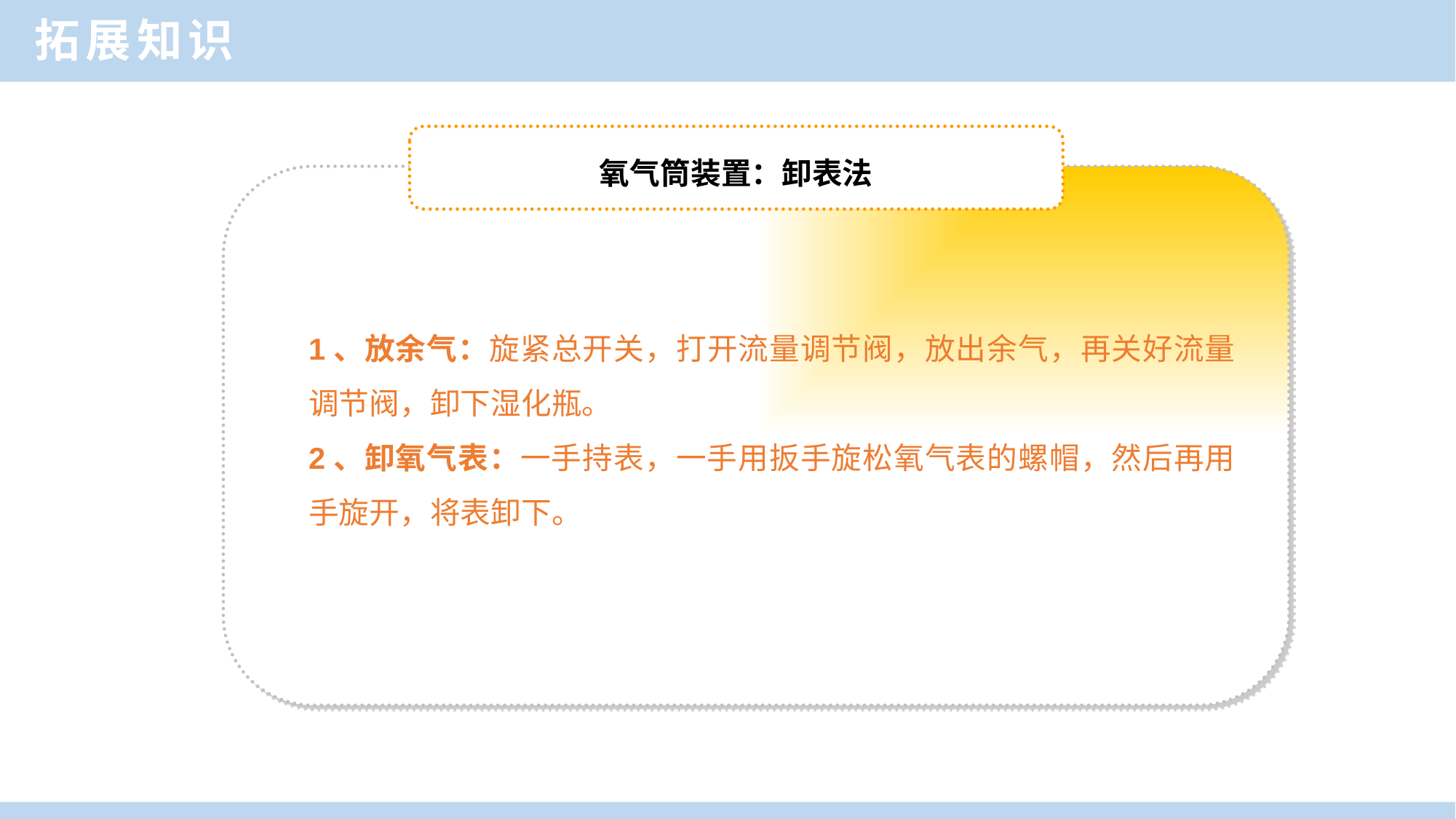

拓展知识
氧气筒装置：卸表法

1、放余气：旋紧总开关，打开流量调节阀，放出余气，再关好流量调节阀，卸下湿化瓶。
2、卸氧气表：一手持表，一手用扳手旋松氧气表的螺帽，然后再用手旋开，将表卸下。